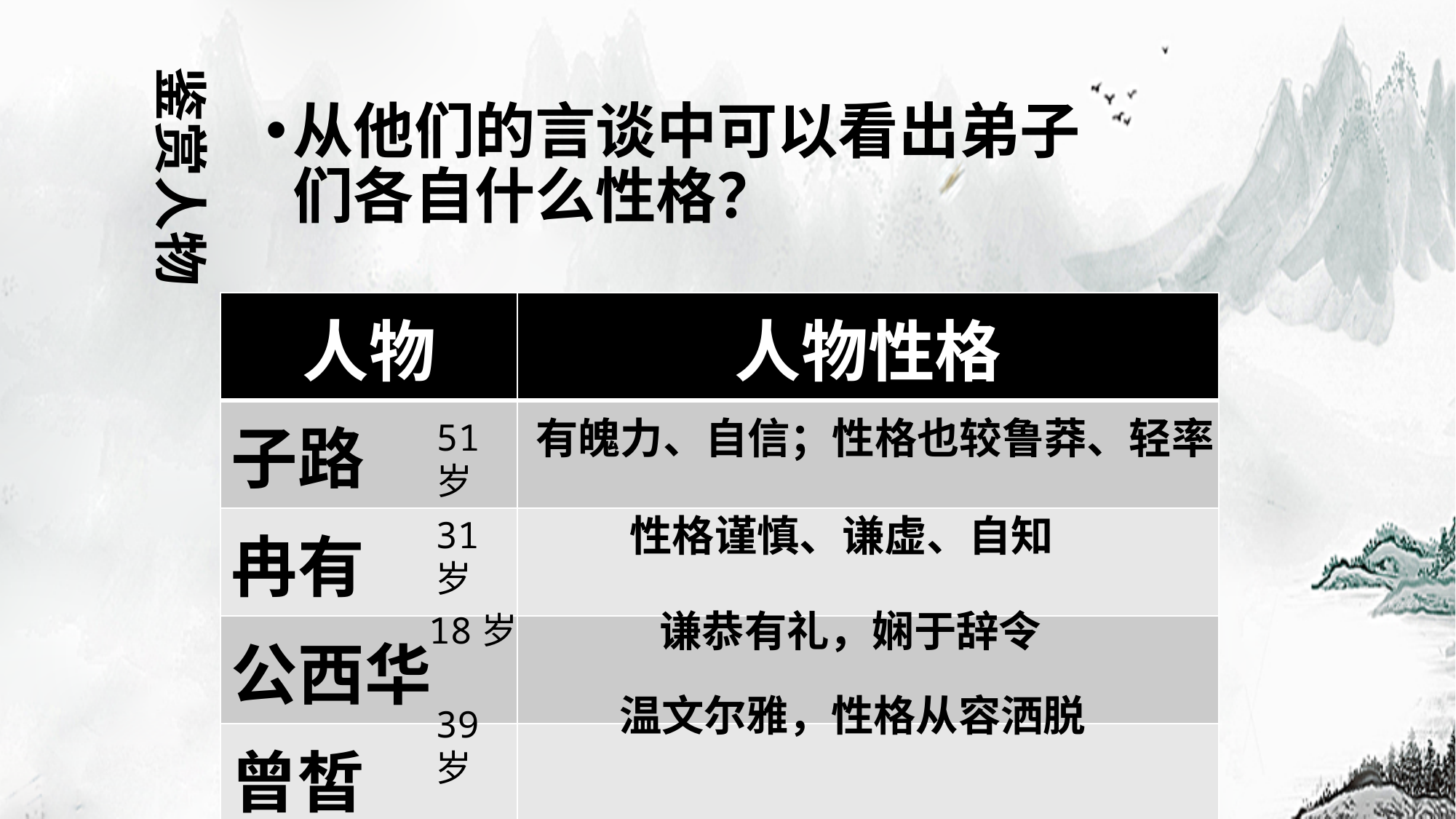

鉴赏人物
从他们的言谈中可以看出弟子们各自什么性格？
| 人物 | 人物性格 |
| --- | --- |
| 子路 |  |
| 冉有 |  |
| 公西华 |  |
| 曾皙 |  |
有魄力、自信；性格也较鲁莽、轻率
51岁
性格谨慎、谦虚、自知
31岁
谦恭有礼，娴于辞令
18岁
温文尔雅，性格从容洒脱
39岁